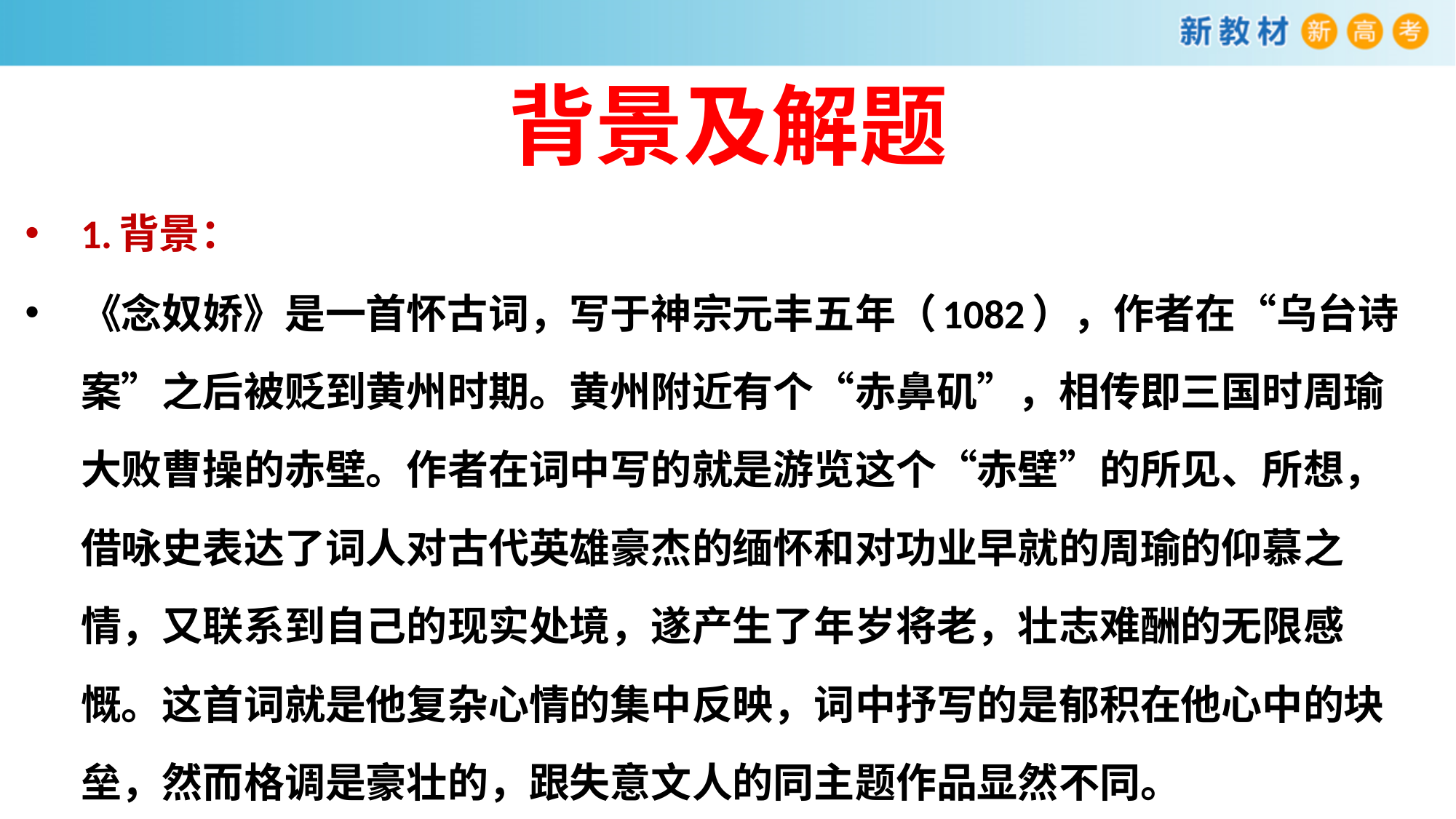

# 背景及解题
1.背景：
《念奴娇》是一首怀古词，写于神宗元丰五年（1082），作者在“乌台诗案”之后被贬到黄州时期。黄州附近有个“赤鼻矶”，相传即三国时周瑜大败曹操的赤壁。作者在词中写的就是游览这个“赤壁”的所见、所想，借咏史表达了词人对古代英雄豪杰的缅怀和对功业早就的周瑜的仰慕之情，又联系到自己的现实处境，遂产生了年岁将老，壮志难酬的无限感慨。这首词就是他复杂心情的集中反映，词中抒写的是郁积在他心中的块垒，然而格调是豪壮的，跟失意文人的同主题作品显然不同。